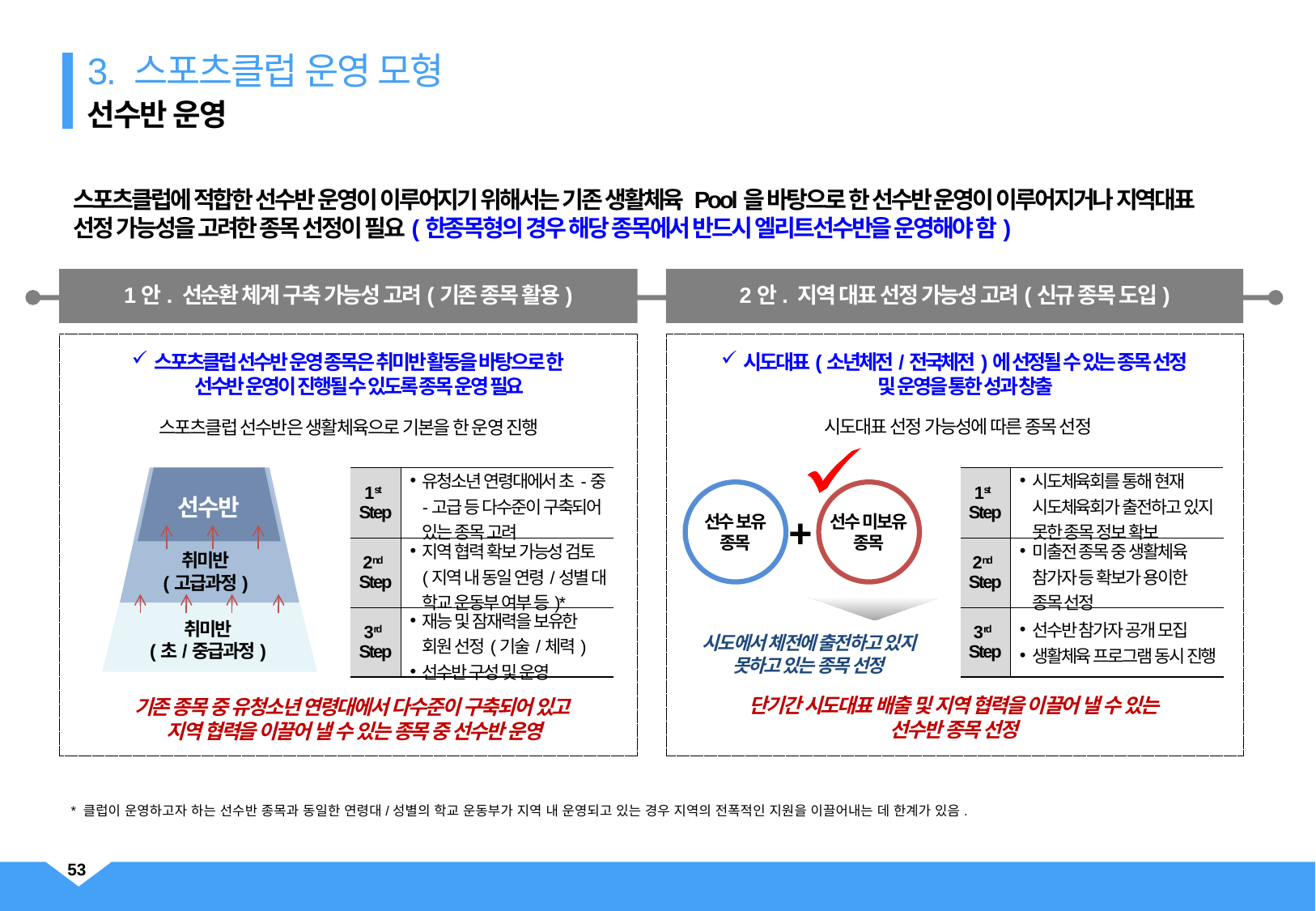

3. 스포츠클럽 운영 모형
선수반 운영
스포츠클럽에 적합한 선수반 운영이 이루어지기 위해서는 기존 생활체육 Pool을 바탕으로 한 선수반 운영이 이루어지거나 지역대표 선정 가능성을 고려한 종목 선정이 필요(한종목형의 경우 해당 종목에서 반드시 엘리트선수반을 운영해야 함)

1안. 선순환 체계 구축 가능성 고려(기존 종목 활용)
2안. 지역 대표 선정 가능성 고려(신규 종목 도입)

스포츠클럽 선수반 운영 종목은 취미반 활동을 바탕으로 한
선수반 운영이 진행될 수 있도록 종목 운영 필요
시도대표(소년체전/전국체전)에 선정될 수 있는 종목 선정
및 운영을 통한 성과 창출
시도대표 선정 가능성에 따른 종목 선정
스포츠클럽 선수반은 생활체육으로 기본을 한 운영 진행

선수반

취미반
(고급과정)
취미반
(초/중급과정)
| 1st Step | 유청소년 연령대에서 초-중-고급 등 다수준이 구축되어 있는 종목 고려 |
| --- | --- |
| 2nd Step | 지역 협력 확보 가능성 검토(지역 내 동일 연령/성별 대 학교 운동부 여부 등)\* |
| 3rd Step | 재능 및 잠재력을 보유한 회원 선정(기술/체력) 선수반 구성 및 운영 |
| 1st Step | 시도체육회를 통해 현재 시도체육회가 출전하고 있지 못한 종목 정보 확보 |
| --- | --- |
| 2nd Step | 미출전 종목 중 생활체육 참가자 등 확보가 용이한 종목 선정 |
| 3rd Step | 선수반 참가자 공개 모집 생활체육 프로그램 동시 진행 |
선수 보유
종목
선수 미보유
종목
+

시도에서 체전에 출전하고 있지 못하고 있는 종목 선정
단기간 시도대표 배출 및 지역 협력을 이끌어 낼 수 있는
선수반 종목 선정
기존 종목 중 유청소년 연령대에서 다수준이 구축되어 있고
지역 협력을 이끌어 낼 수 있는 종목 중 선수반 운영
* 클럽이 운영하고자 하는 선수반 종목과 동일한 연령대/성별의 학교 운동부가 지역 내 운영되고 있는 경우 지역의 전폭적인 지원을 이끌어내는 데 한계가 있음.